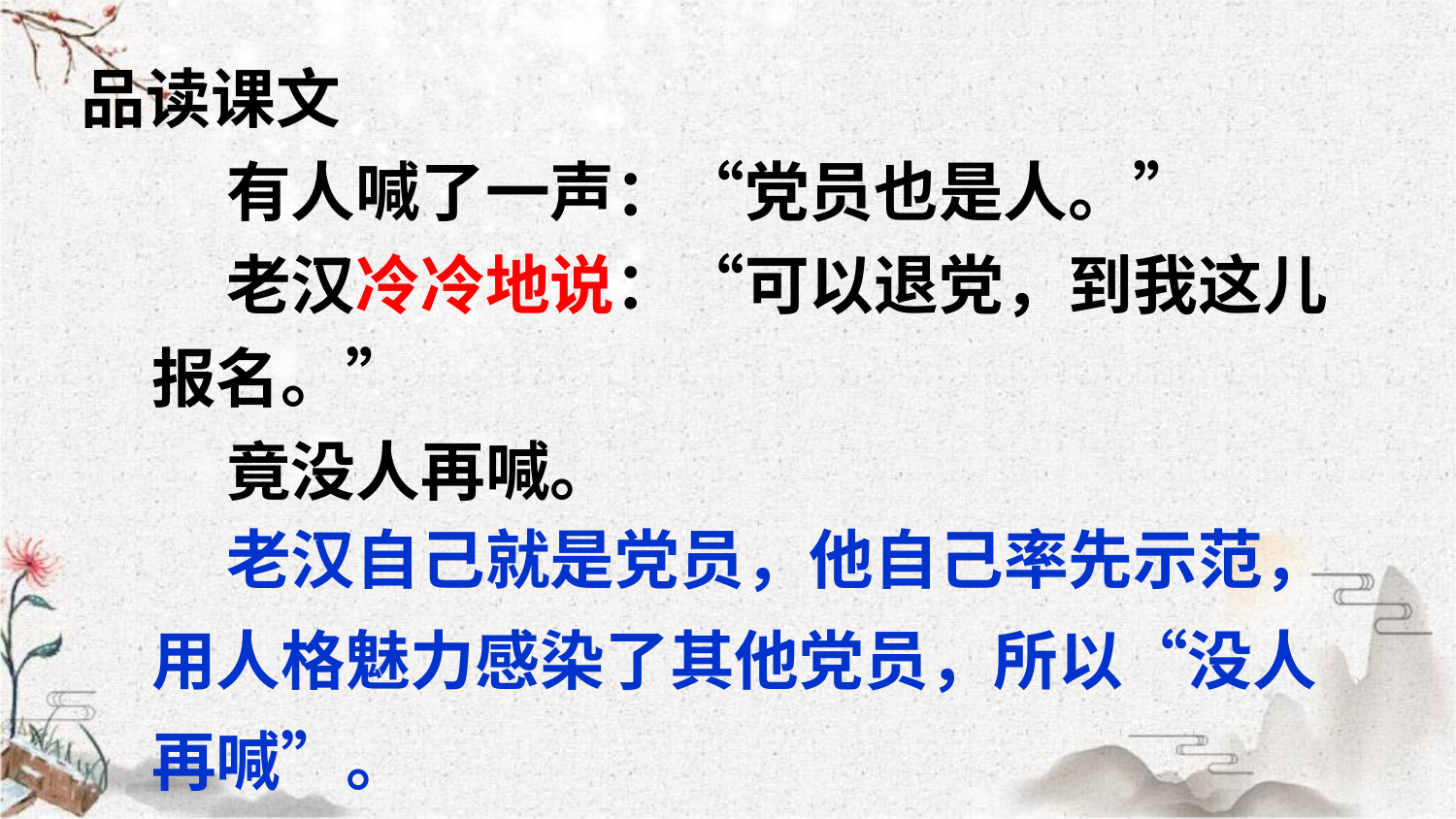

品读课文
    有人喊了一声：“党员也是人。”
    老汉冷冷地说：“可以退党，到我这儿报名。”
    竟没人再喊。
    老汉自己就是党员，他自己率先示范，用人格魅力感染了其他党员，所以“没人再喊”。